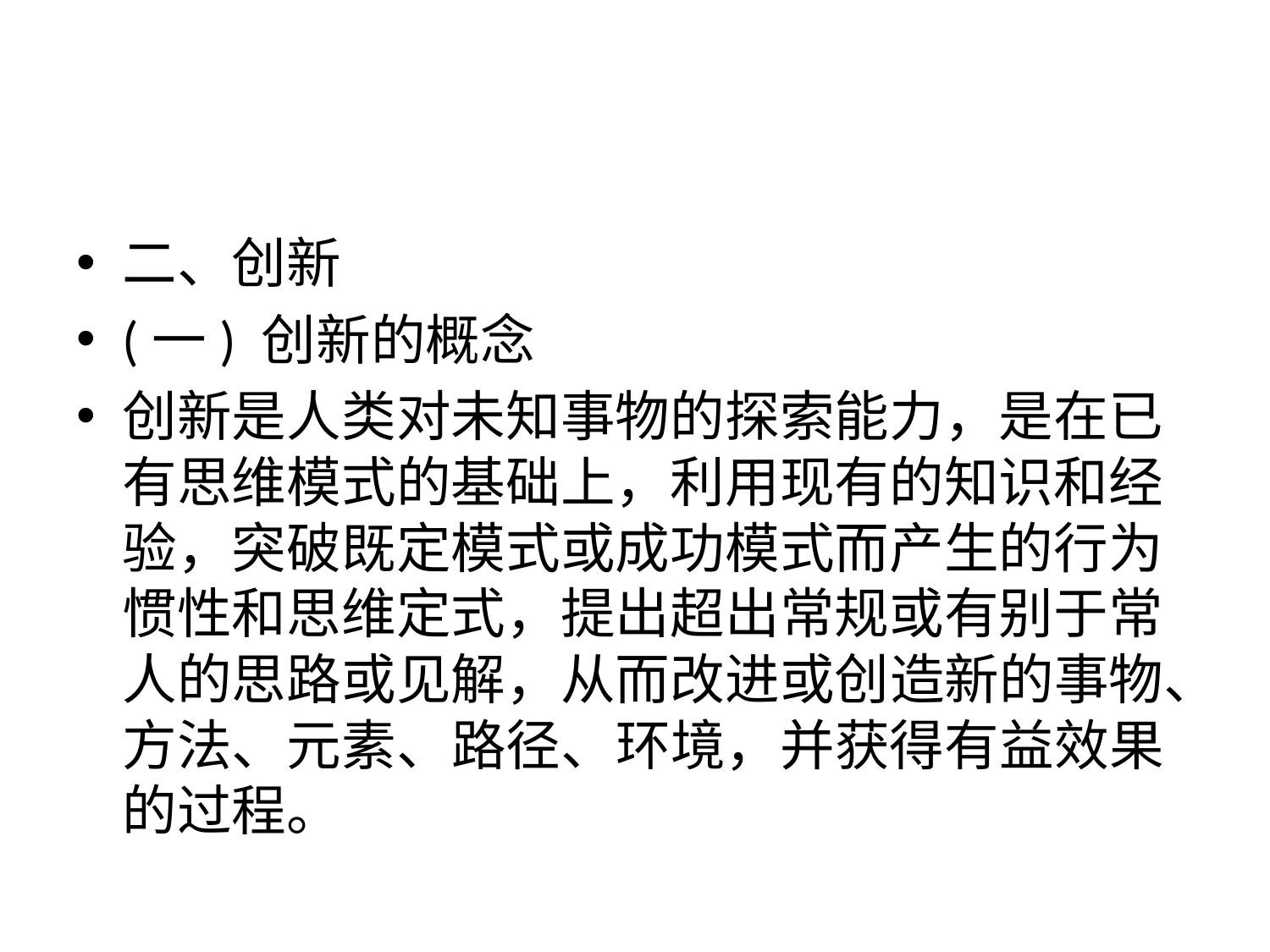

#
二、创新
(一) 创新的概念
创新是人类对未知事物的探索能力，是在已有思维模式的基础上，利用现有的知识和经验，突破既定模式或成功模式而产生的行为惯性和思维定式，提出超出常规或有别于常人的思路或见解，从而改进或创造新的事物、方法、元素、路径、环境，并获得有益效果的过程。